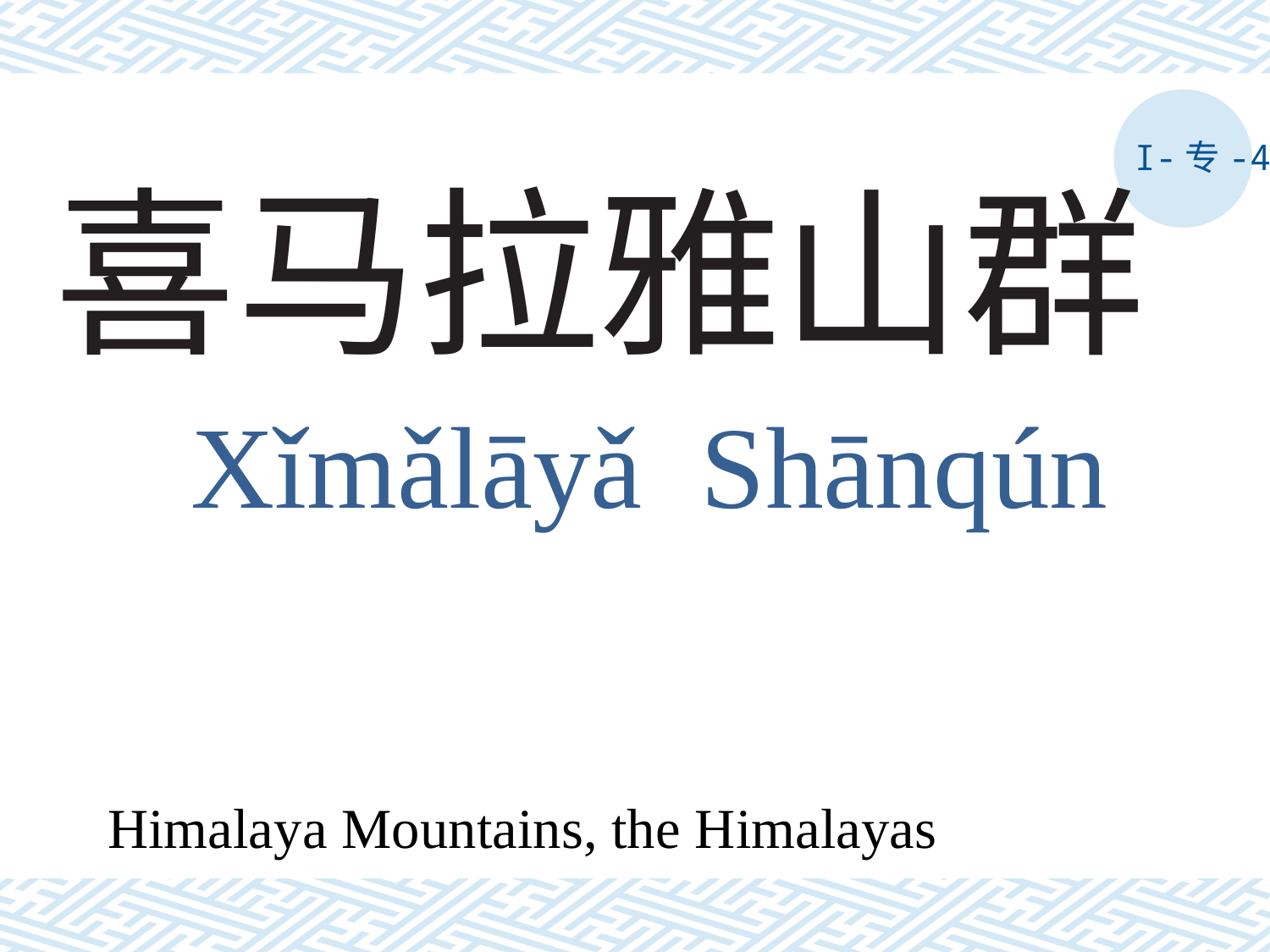

I-专-4

# 喜马拉雅山群
Xǐmǎlāyǎ  Shānqún
Himalaya Mountains, the Himalayas